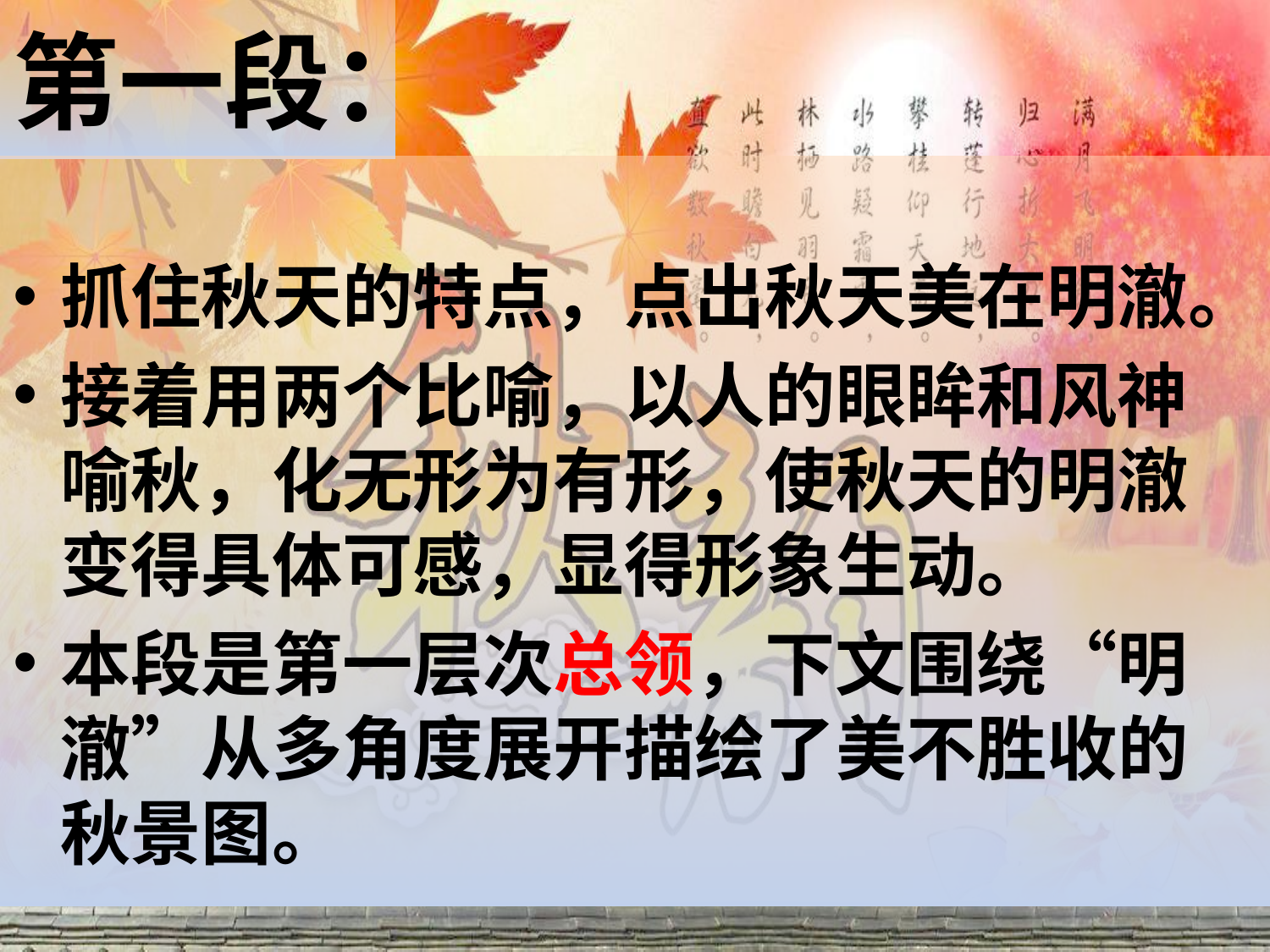

# 第一段：

抓住秋天的特点，点出秋天美在明澈。
接着用两个比喻，以人的眼眸和风神喻秋，化无形为有形，使秋天的明澈变得具体可感，显得形象生动。
本段是第一层次总领，下文围绕“明澈”从多角度展开描绘了美不胜收的秋景图。